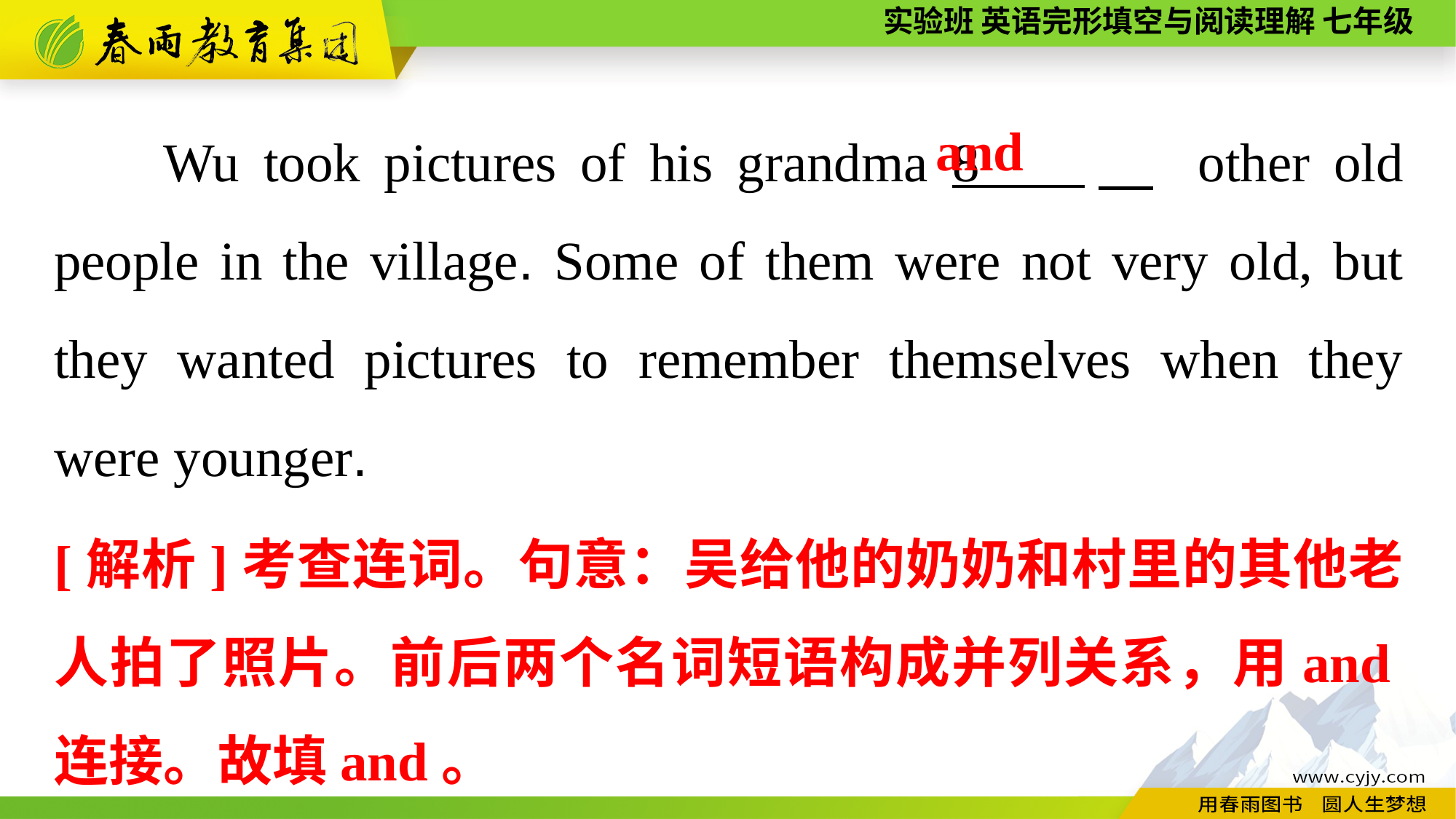

Wu took pictures of his grandma 8    　 other old people in the village. Some of them were not very old, but they wanted pictures to remember themselves when they were younger.
and
[解析]考查连词。句意：吴给他的奶奶和村里的其他老人拍了照片。前后两个名词短语构成并列关系，用and连接。故填and。